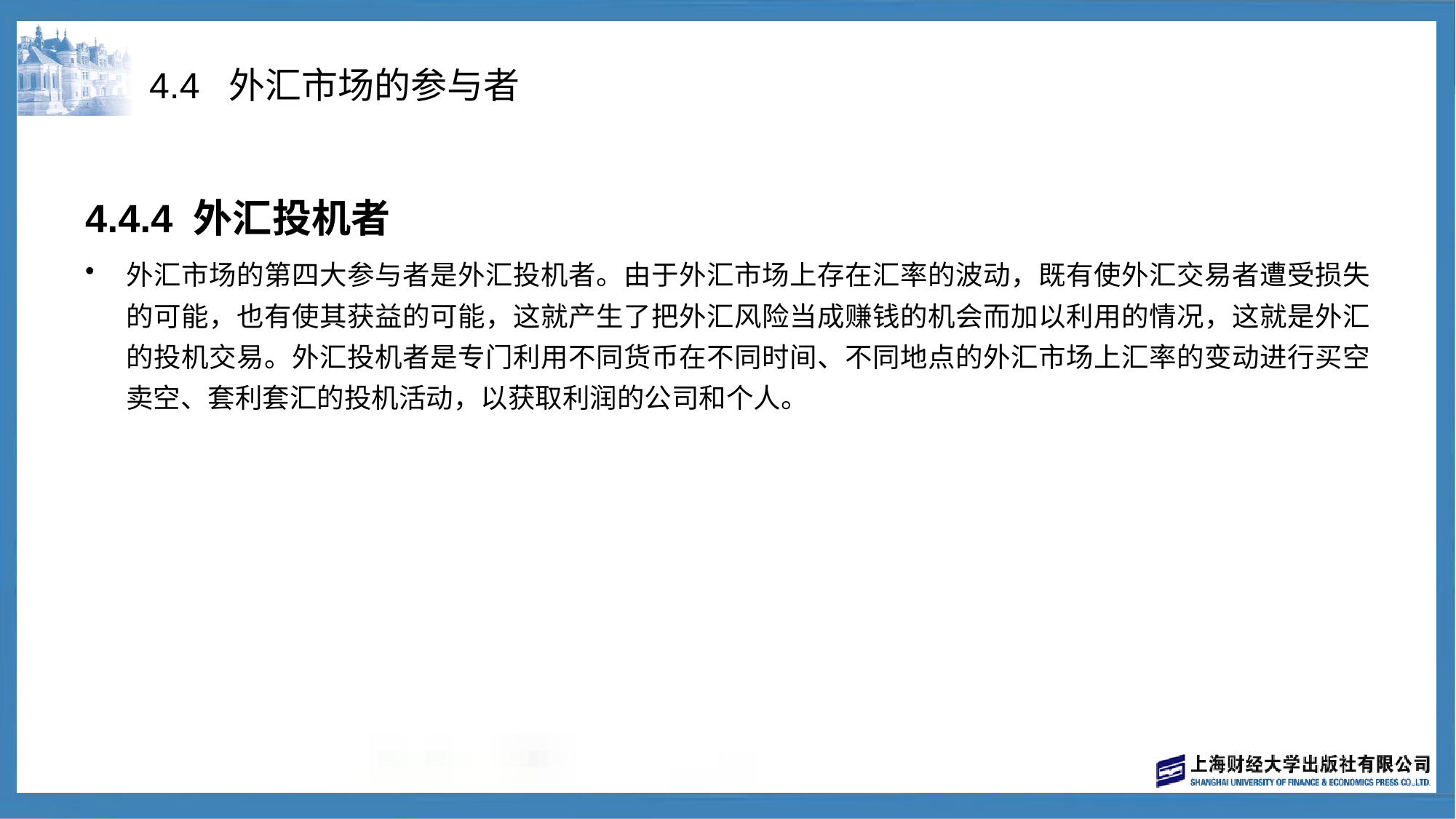

# 4.4  外汇市场的参与者
4.4.4 外汇投机者
外汇市场的第四大参与者是外汇投机者。由于外汇市场上存在汇率的波动，既有使外汇交易者遭受损失的可能，也有使其获益的可能，这就产生了把外汇风险当成赚钱的机会而加以利用的情况，这就是外汇的投机交易。外汇投机者是专门利用不同货币在不同时间、不同地点的外汇市场上汇率的变动进行买空卖空、套利套汇的投机活动，以获取利润的公司和个人。